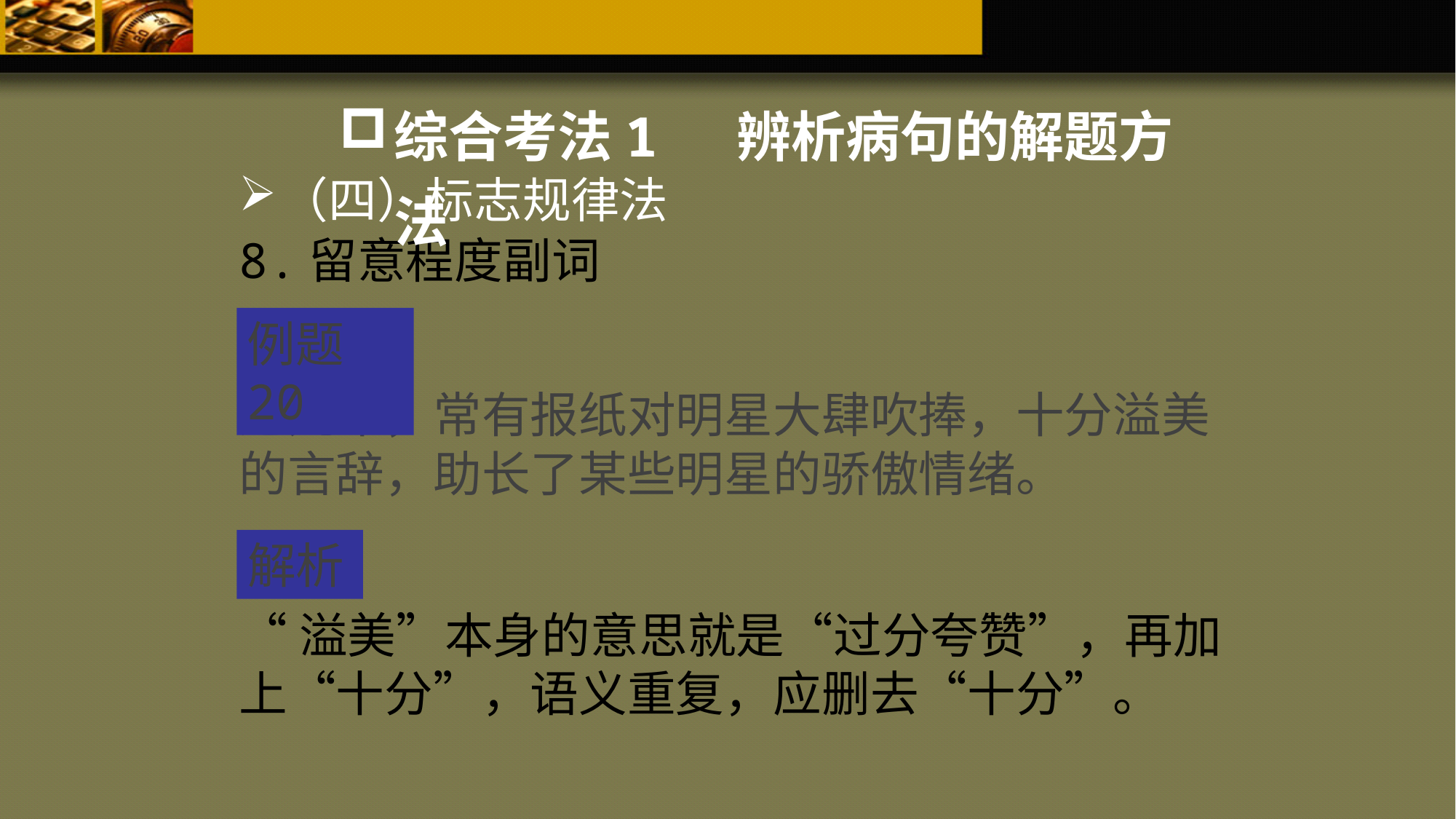

综合考法1  辨析病句的解题方法
（四）标志规律法
8.留意程度副词
例题20
近几年，常有报纸对明星大肆吹捧，十分溢美的言辞，助长了某些明星的骄傲情绪。
解析
“溢美”本身的意思就是“过分夸赞”，再加上“十分”，语义重复，应删去“十分”。